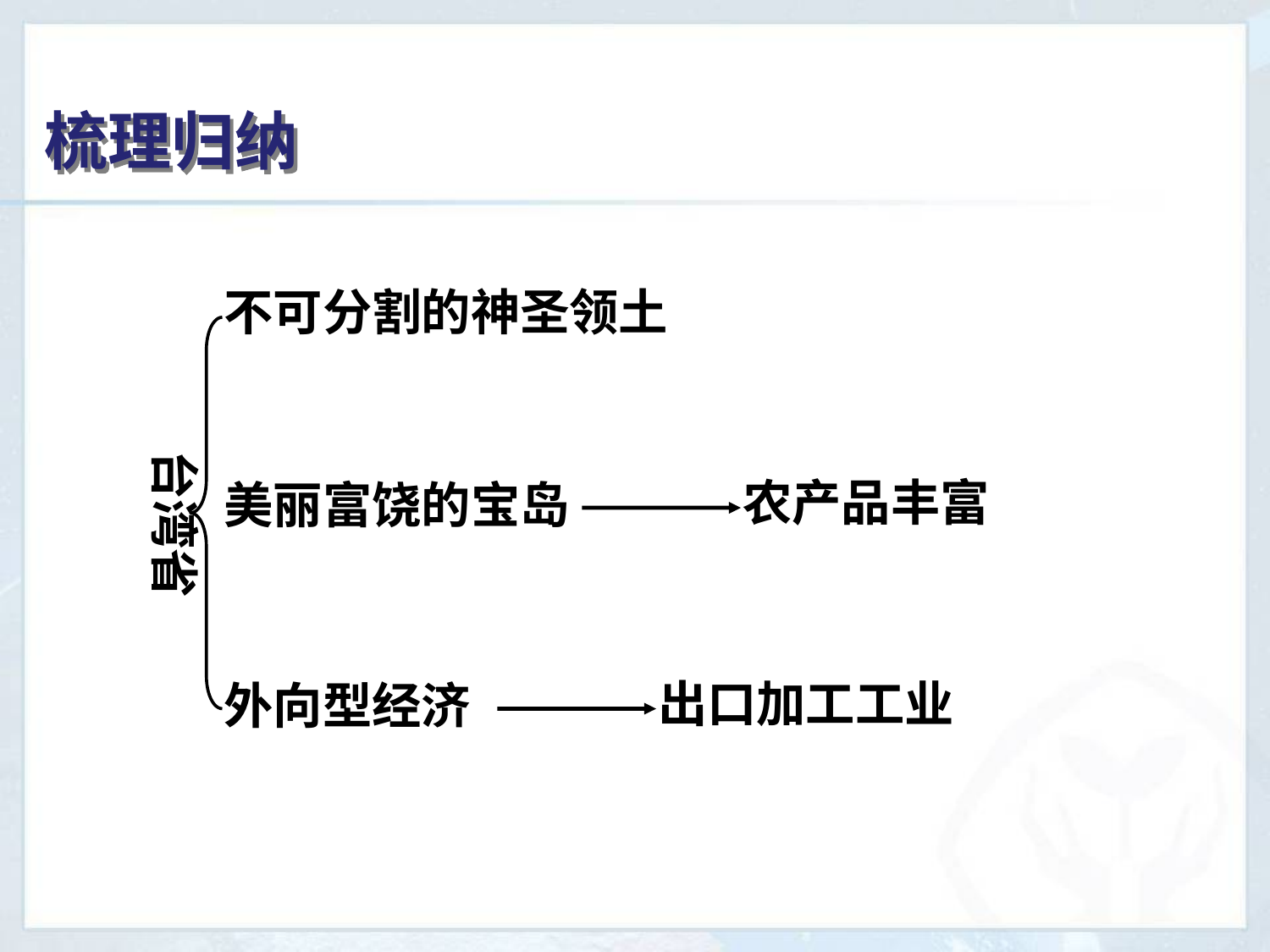

梳理归纳
不可分割的神圣领土

台湾省
农产品丰富
美丽富饶的宝岛

出口加工工业
外向型经济